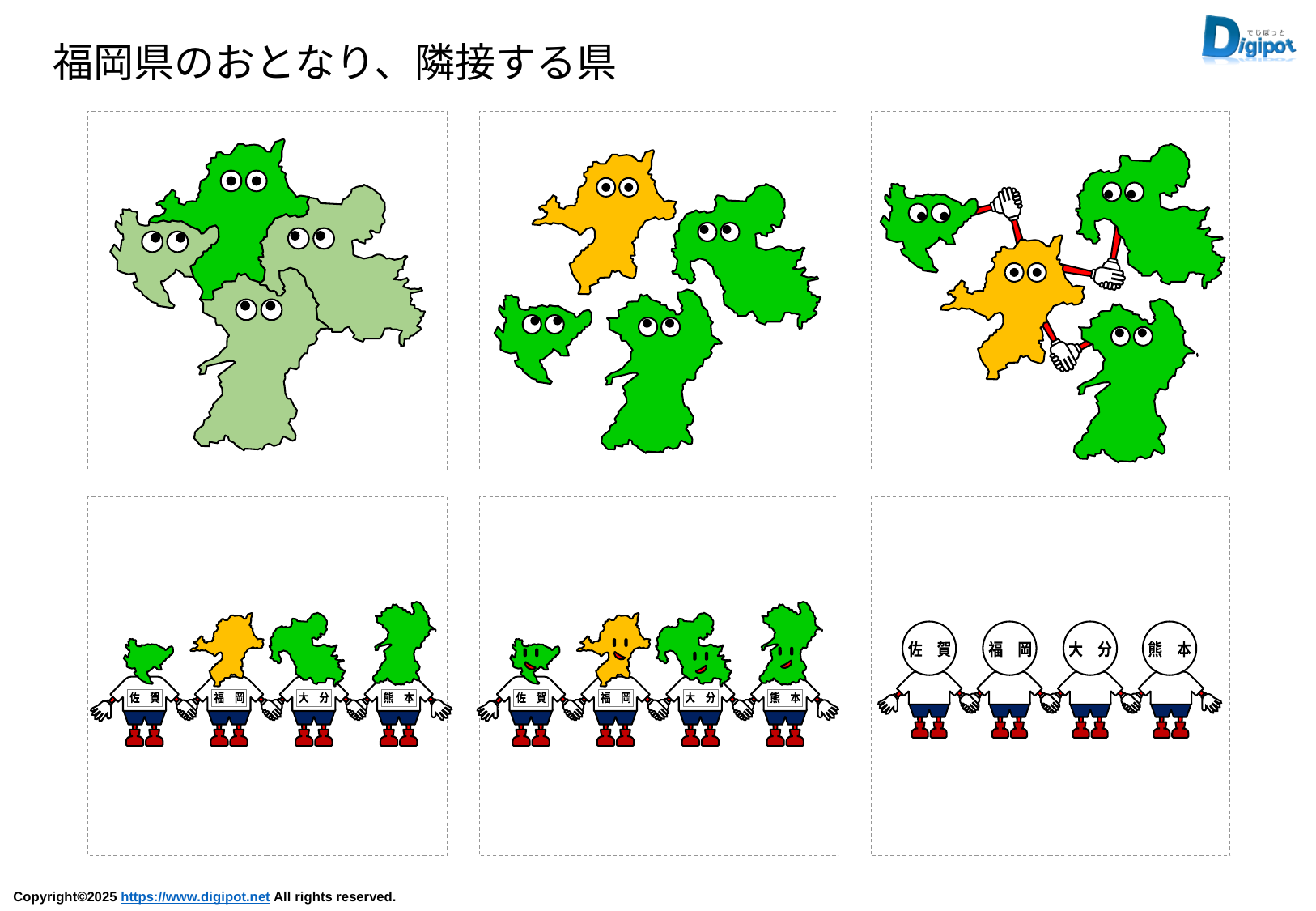

福岡県のおとなり、隣接する県

佐　賀

福　岡

熊　本

大　分

佐　賀

福　岡

熊　本

大　分

佐　賀

福　岡

大　分

熊　本